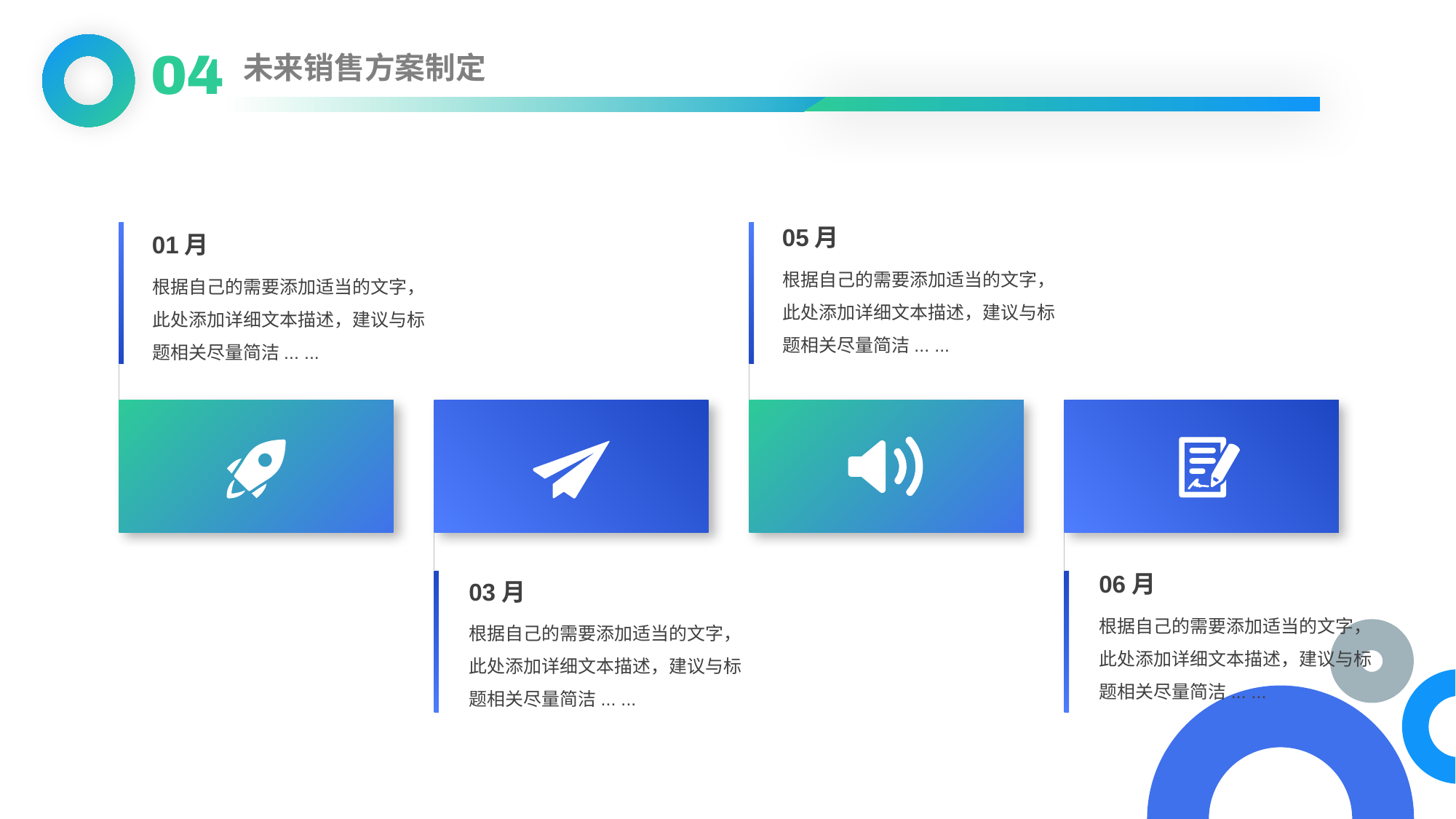

04
未来销售方案制定
05月

01月
根据自己的需要添加适当的文字，此处添加详细文本描述，建议与标题相关尽量简洁... ...
根据自己的需要添加适当的文字，此处添加详细文本描述，建议与标题相关尽量简洁... ...

06月

03月
根据自己的需要添加适当的文字，此处添加详细文本描述，建议与标题相关尽量简洁... ...
根据自己的需要添加适当的文字，此处添加详细文本描述，建议与标题相关尽量简洁... ...